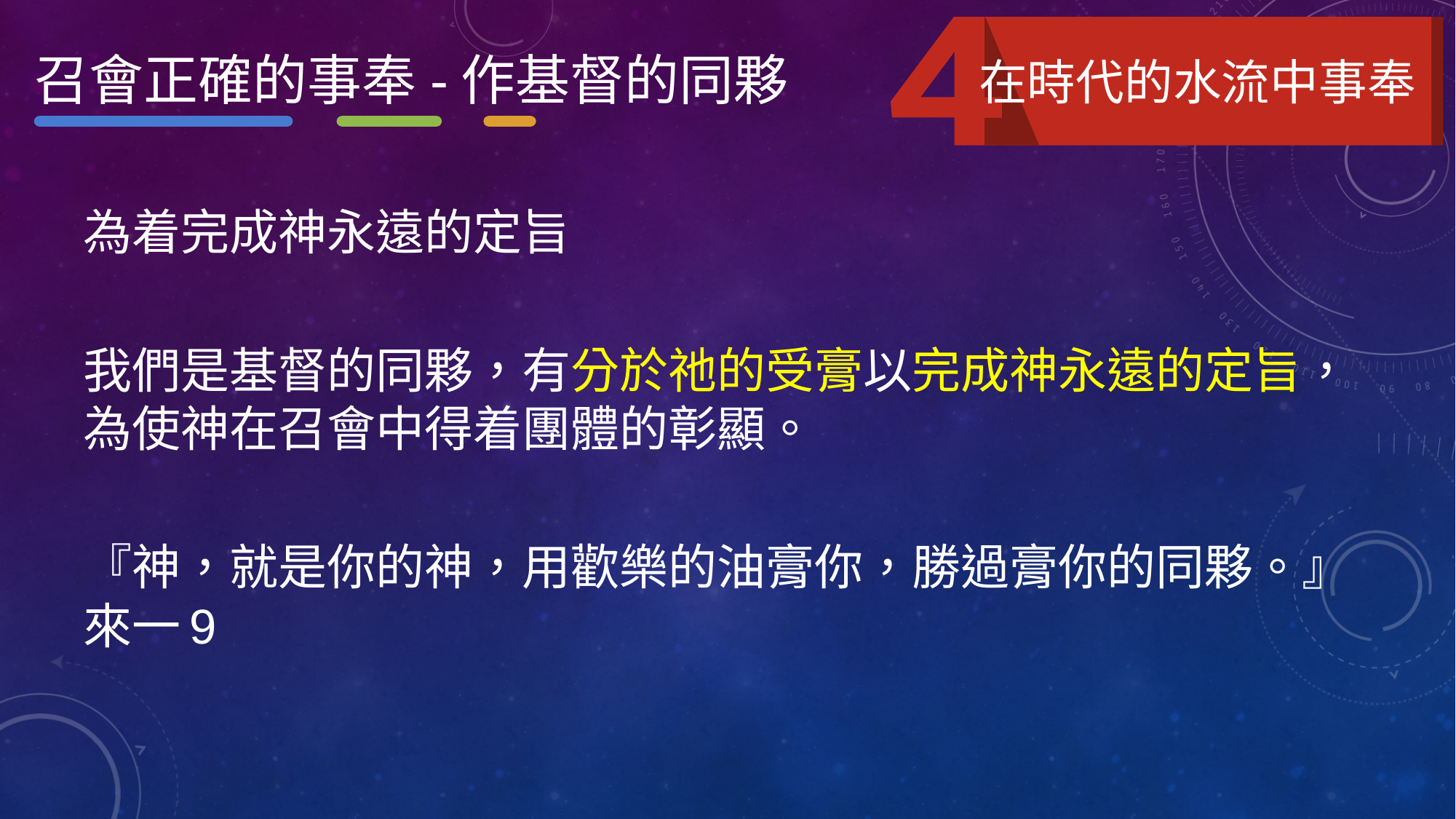

召會正確的事奉-作基督的同夥
在時代的水流中事奉

為着完成神永遠的定旨

我們是基督的同夥，有分於祂的受膏以完成神永遠的定旨，為使神在召會中得着團體的彰顯。

『神，就是你的神，用歡樂的油膏你，勝過膏你的同夥。』來一9